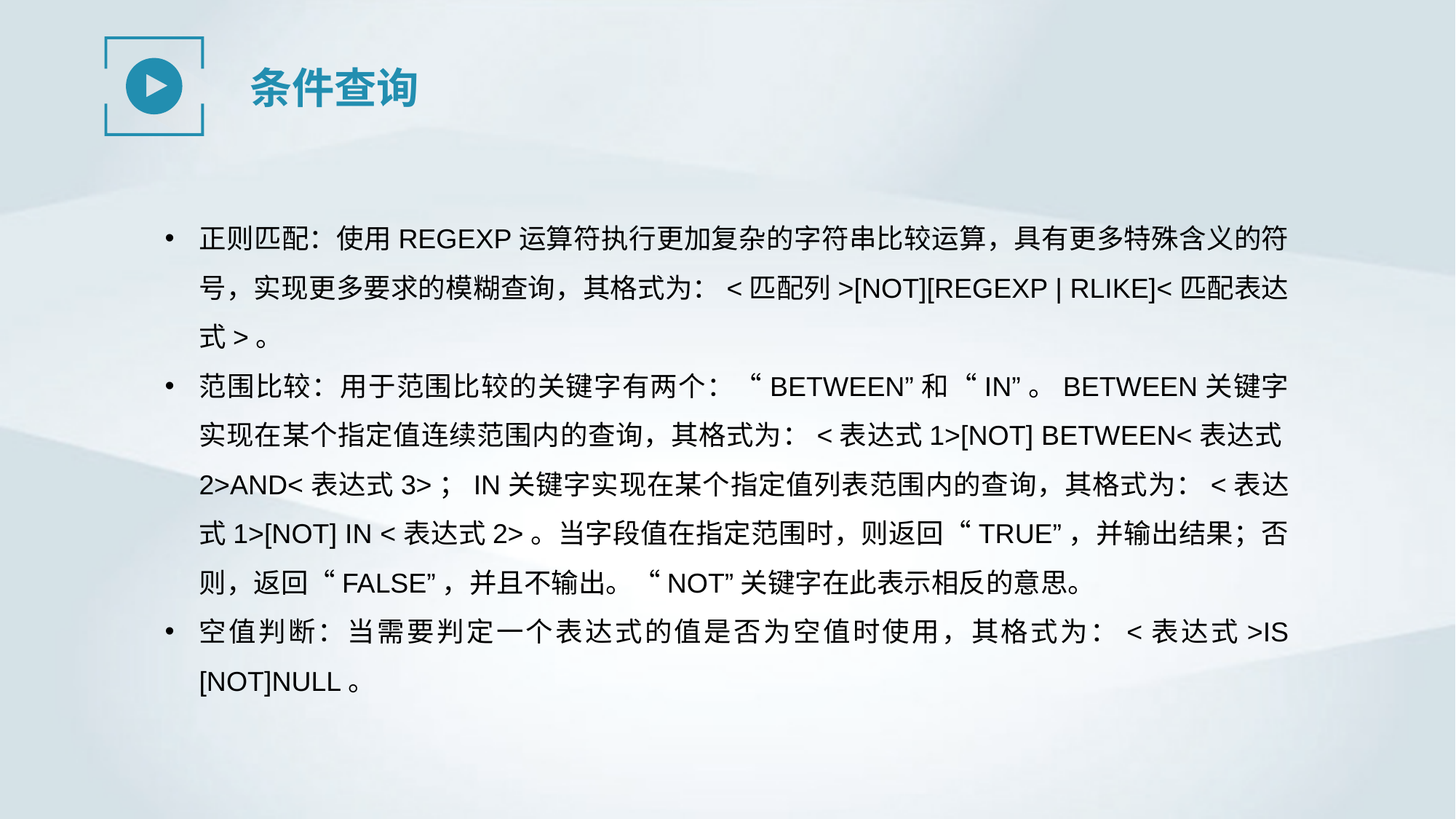

条件查询
正则匹配：使用REGEXP运算符执行更加复杂的字符串比较运算，具有更多特殊含义的符号，实现更多要求的模糊查询，其格式为：<匹配列>[NOT][REGEXP | RLIKE]<匹配表达式>。
范围比较：用于范围比较的关键字有两个：“BETWEEN”和“IN”。BETWEEN关键字实现在某个指定值连续范围内的查询，其格式为：<表达式1>[NOT] BETWEEN<表达式2>AND<表达式3>；IN关键字实现在某个指定值列表范围内的查询，其格式为：<表达式1>[NOT] IN <表达式2>。当字段值在指定范围时，则返回“TRUE”，并输出结果；否则，返回“FALSE”，并且不输出。“NOT”关键字在此表示相反的意思。
空值判断：当需要判定一个表达式的值是否为空值时使用，其格式为：<表达式>IS [NOT]NULL。